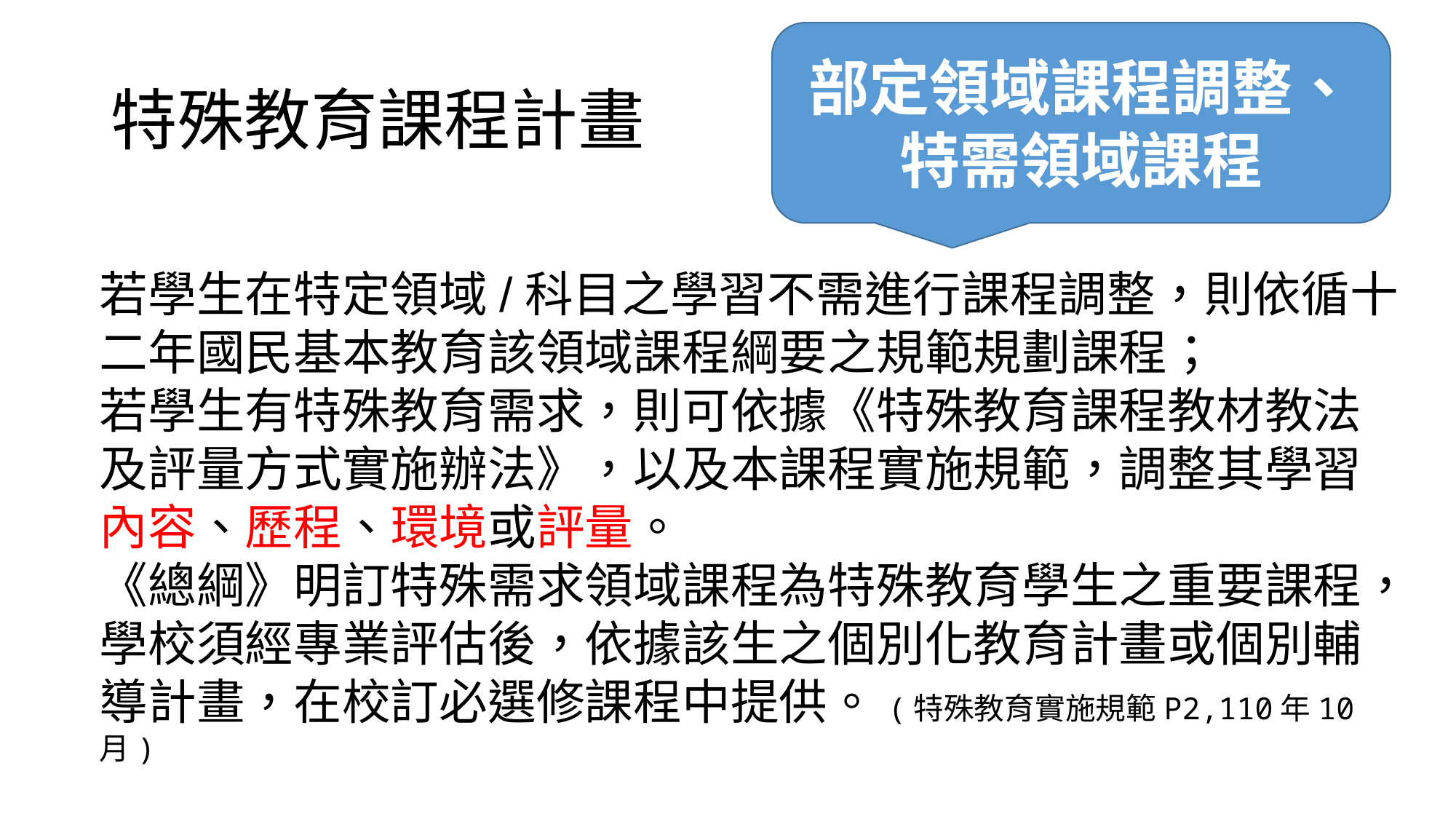

部定領域課程調整、特需領域課程
# 特殊教育課程計畫
若學生在特定領域/科目之學習不需進行課程調整，則依循十二年國民基本教育該領域課程綱要之規範規劃課程；
若學生有特殊教育需求，則可依據《特殊教育課程教材教法及評量方式實施辦法》，以及本課程實施規範，調整其學習內容、歷程、環境或評量。
《總綱》明訂特殊需求領域課程為特殊教育學生之重要課程，學校須經專業評估後，依據該生之個別化教育計畫或個別輔導計畫，在校訂必選修課程中提供。(特殊教育實施規範P2,110年10月)